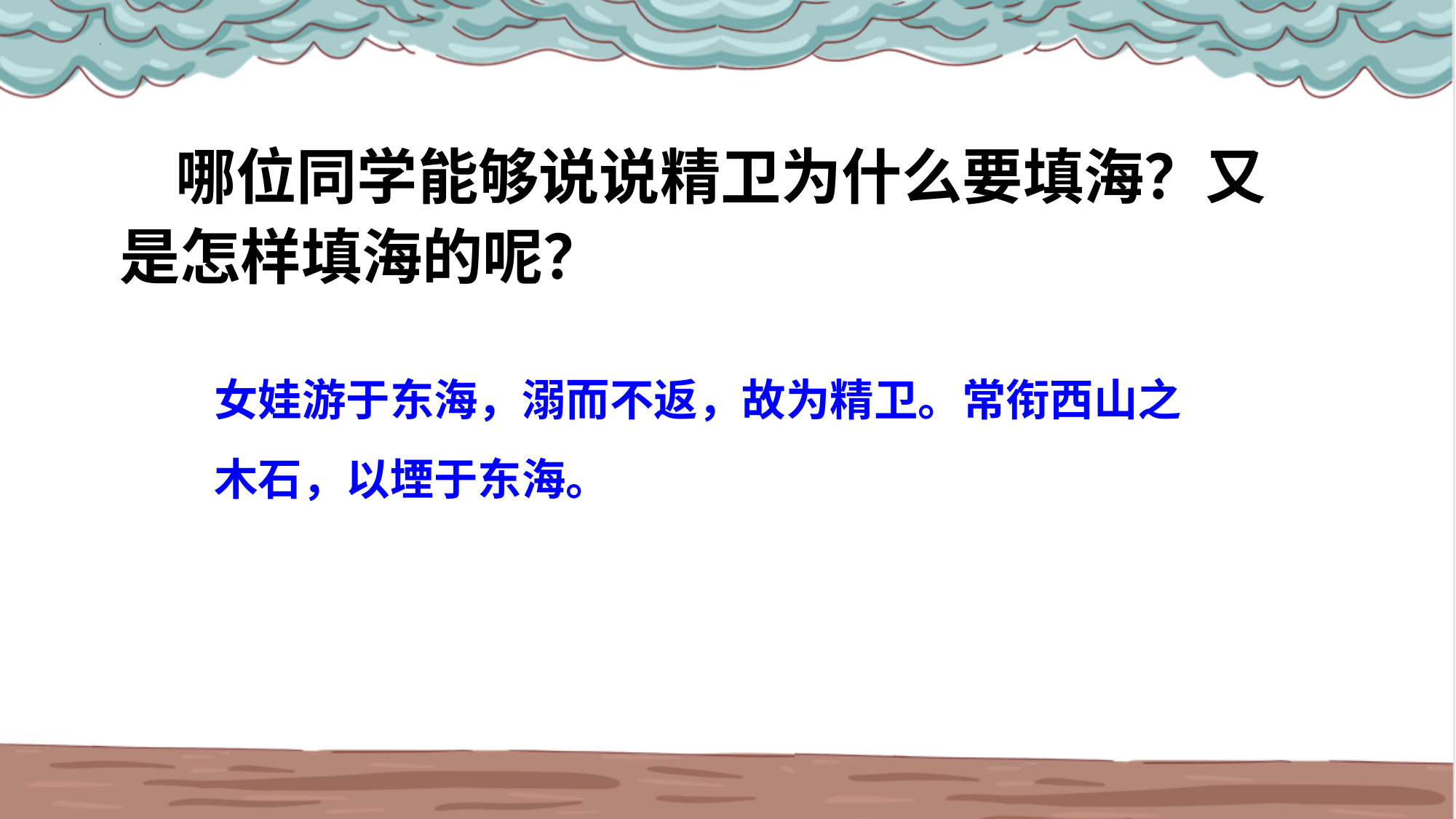

哪位同学能够说说精卫为什么要填海？又是怎样填海的呢？
女娃游于东海，溺而不返，故为精卫。常衔西山之木石，以堙于东海。